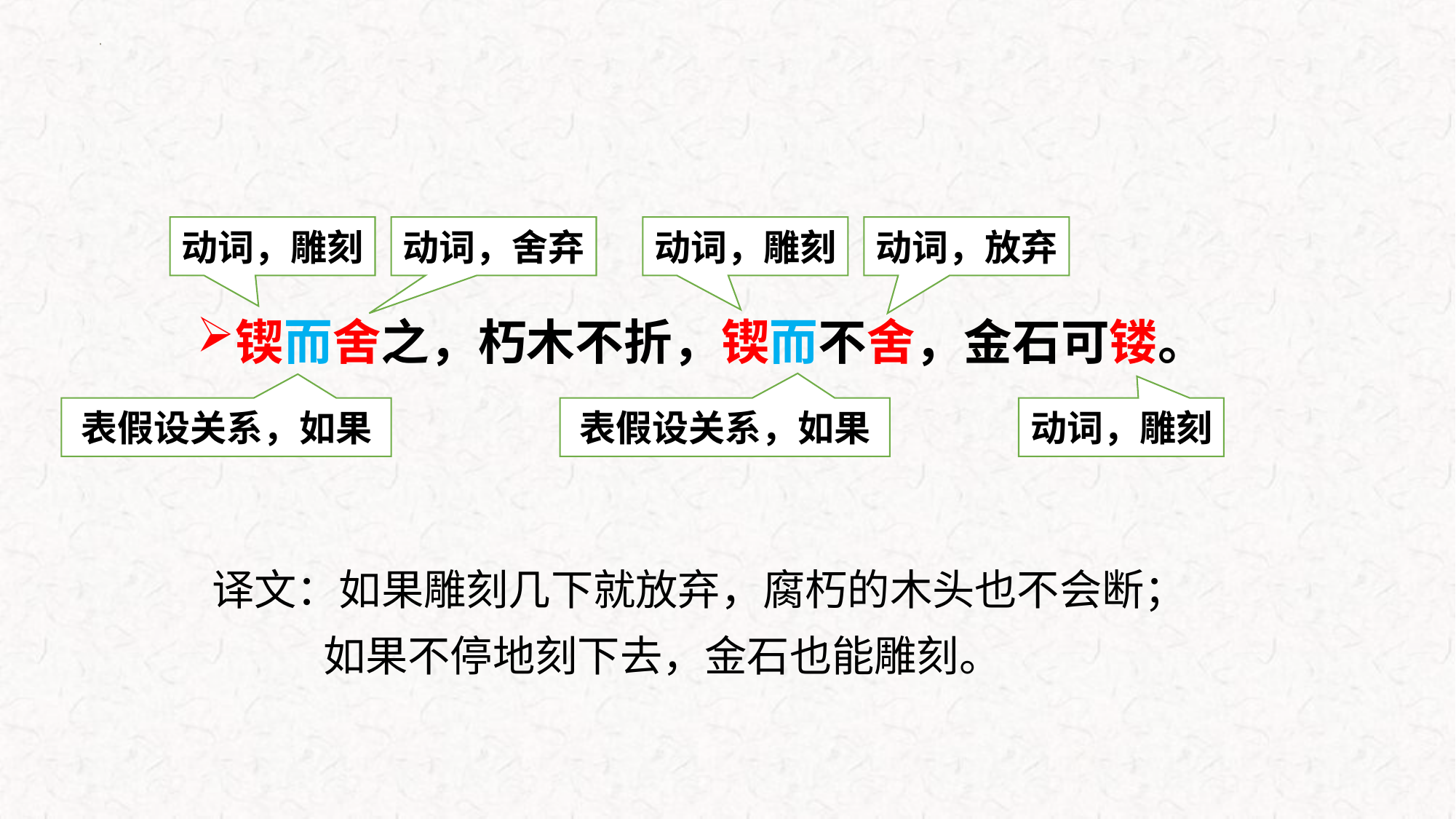

动词，雕刻
动词，舍弃
动词，雕刻
动词，放弃
锲而舍之，朽木不折，锲而不舍，金石可镂。
表假设关系，如果
动词，雕刻
表假设关系，如果
译文：如果雕刻几下就放弃，腐朽的木头也不会断；
                      如果不停地刻下去，金石也能雕刻。